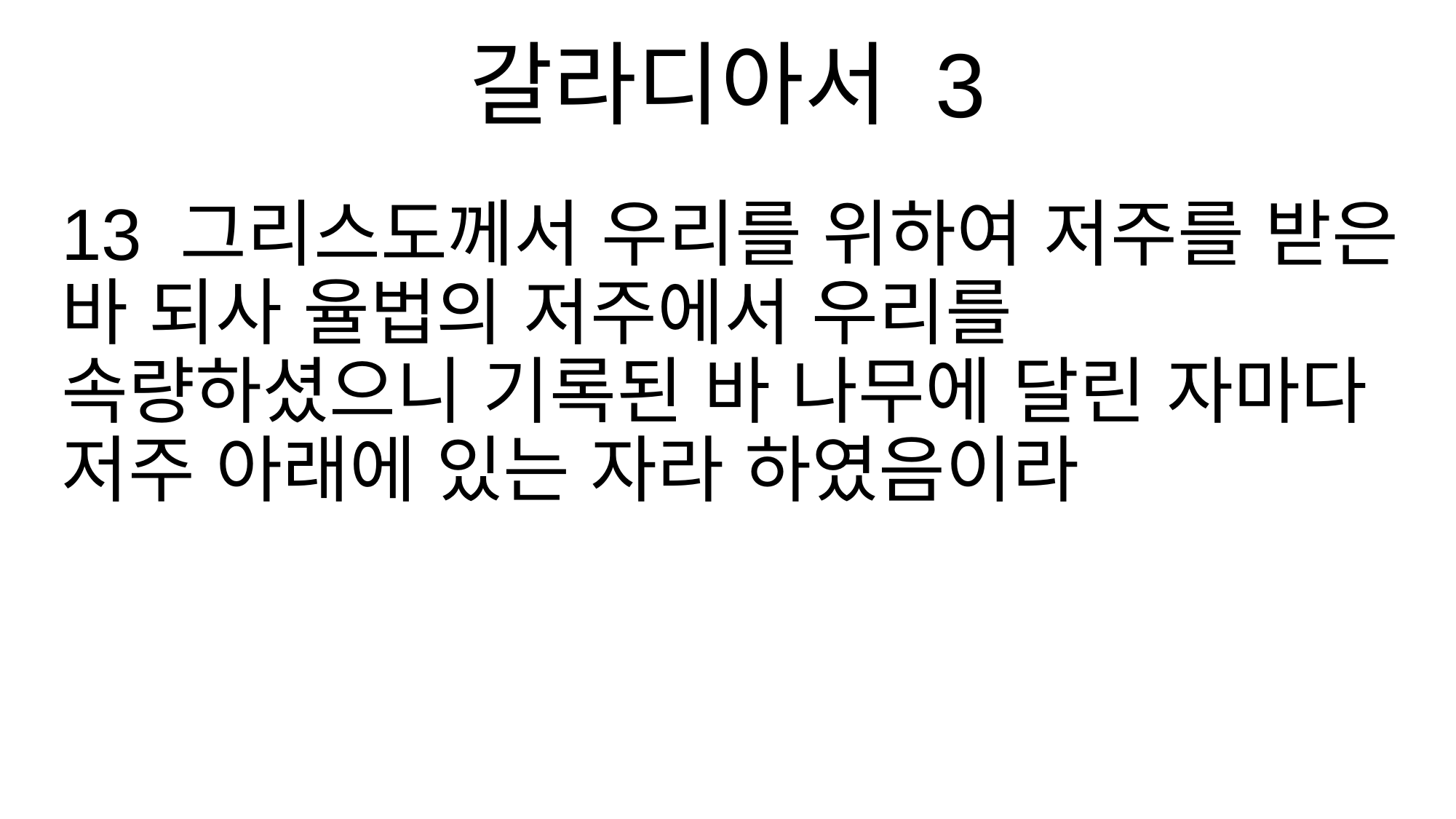

갈라디아서 3
13 그리스도께서 우리를 위하여 저주를 받은 바 되사 율법의 저주에서 우리를 속량하셨으니 기록된 바 나무에 달린 자마다 저주 아래에 있는 자라 하였음이라